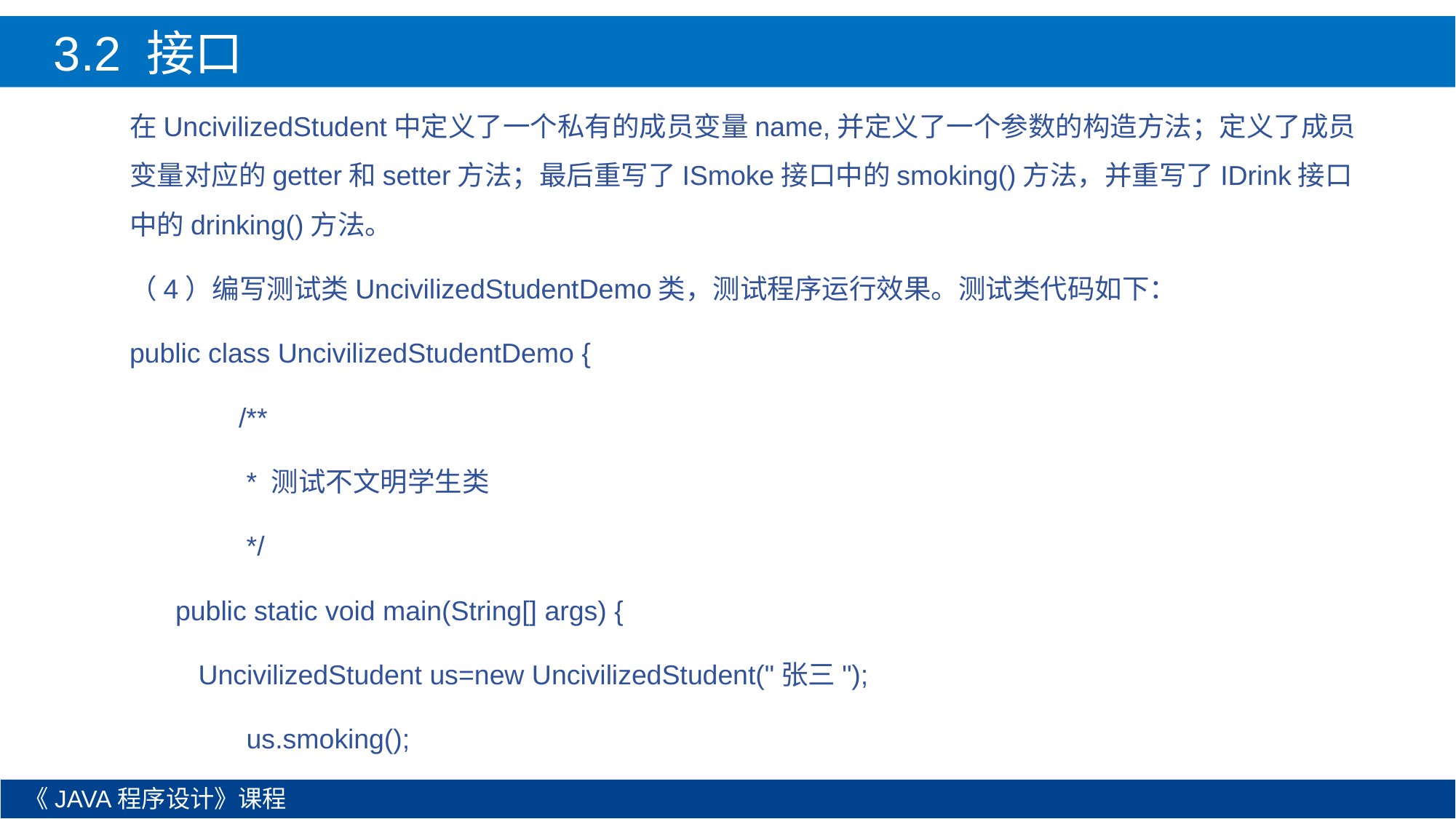

3.2 接口
在UncivilizedStudent中定义了一个私有的成员变量name,并定义了一个参数的构造方法；定义了成员变量对应的getter和setter方法；最后重写了ISmoke接口中的smoking()方法，并重写了IDrink接口中的drinking()方法。
（4）编写测试类UncivilizedStudentDemo类，测试程序运行效果。测试类代码如下：
public class UncivilizedStudentDemo {
	/**
	 * 测试不文明学生类
	 */
      public static void main(String[] args) {
         UncivilizedStudent us=new UncivilizedStudent("张三");
	 us.smoking();
《JAVA程序设计》课程